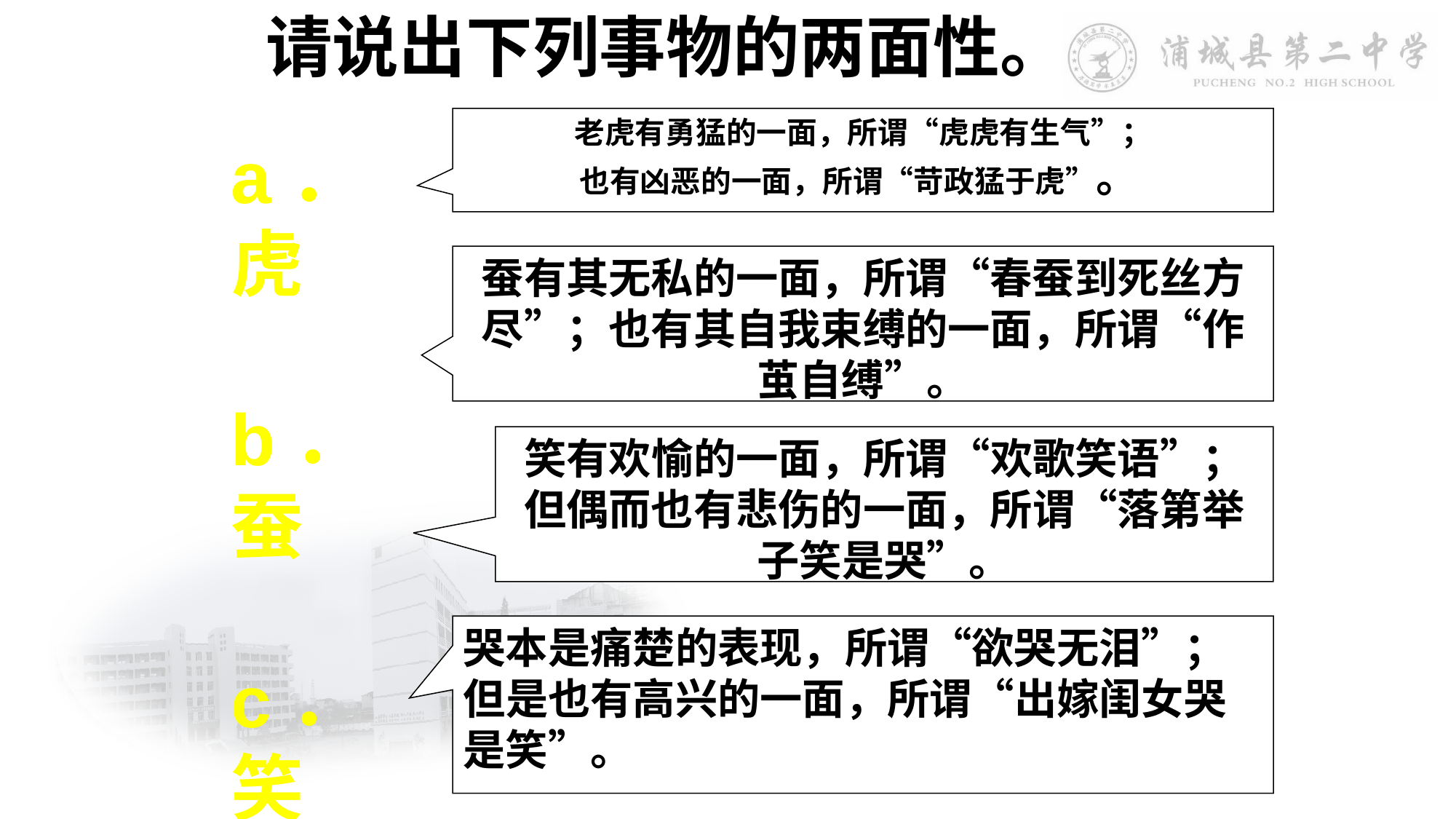

请说出下列事物的两面性。

老虎有勇猛的一面，所谓“虎虎有生气”；
也有凶恶的一面，所谓“苛政猛于虎”。
a．虎

b．蚕

c．笑

d．哭

蚕有其无私的一面，所谓“春蚕到死丝方尽”；也有其自我束缚的一面，所谓“作茧自缚”。
笑有欢愉的一面，所谓“欢歌笑语”；但偶而也有悲伤的一面，所谓“落第举子笑是哭”。
哭本是痛楚的表现，所谓“欲哭无泪”；但是也有高兴的一面，所谓“出嫁闺女哭是笑”。